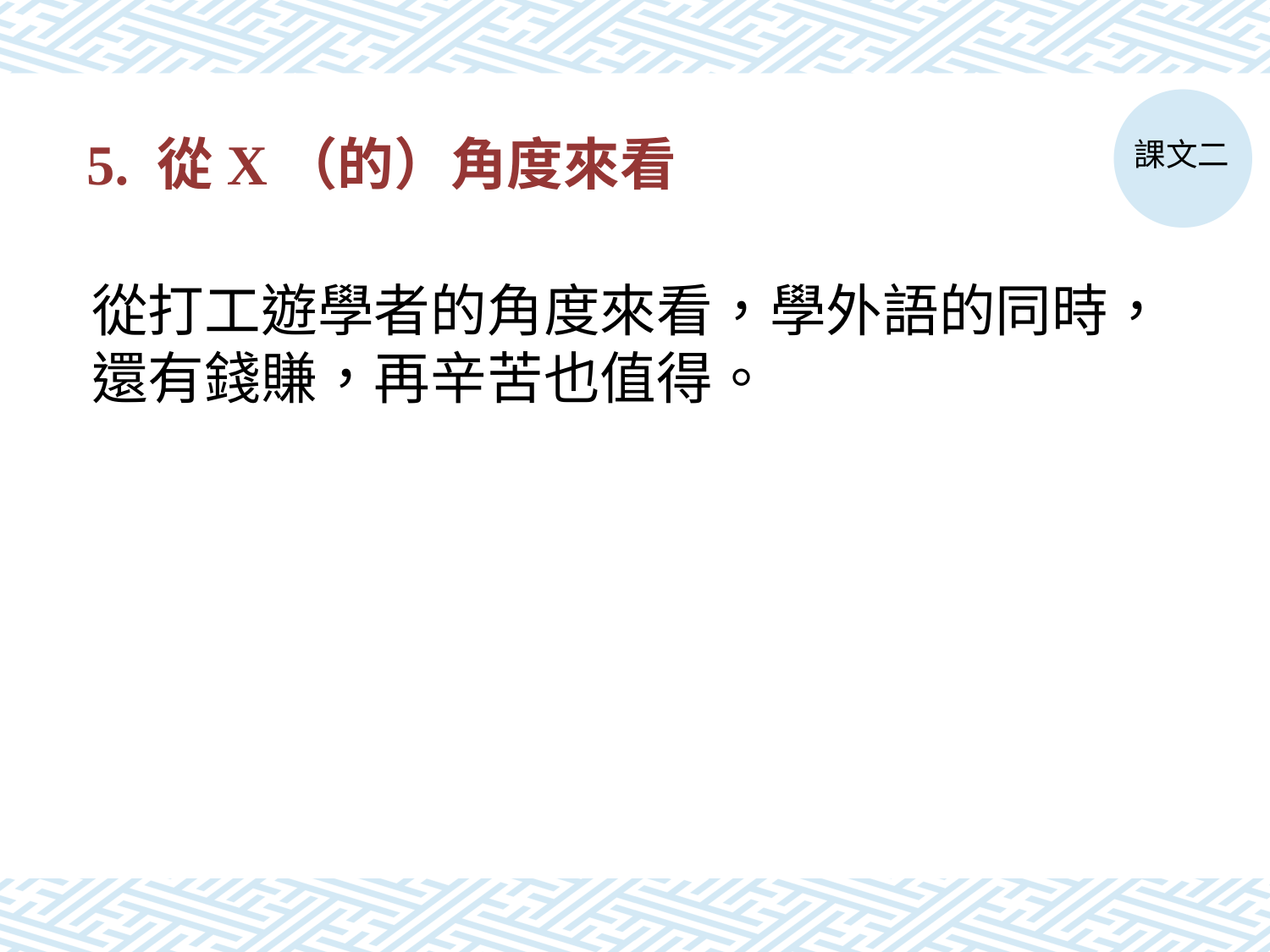

課文二
# 5. 從X（的）角度來看
從打工遊學者的角度來看，學外語的同時，還有錢賺，再辛苦也值得。